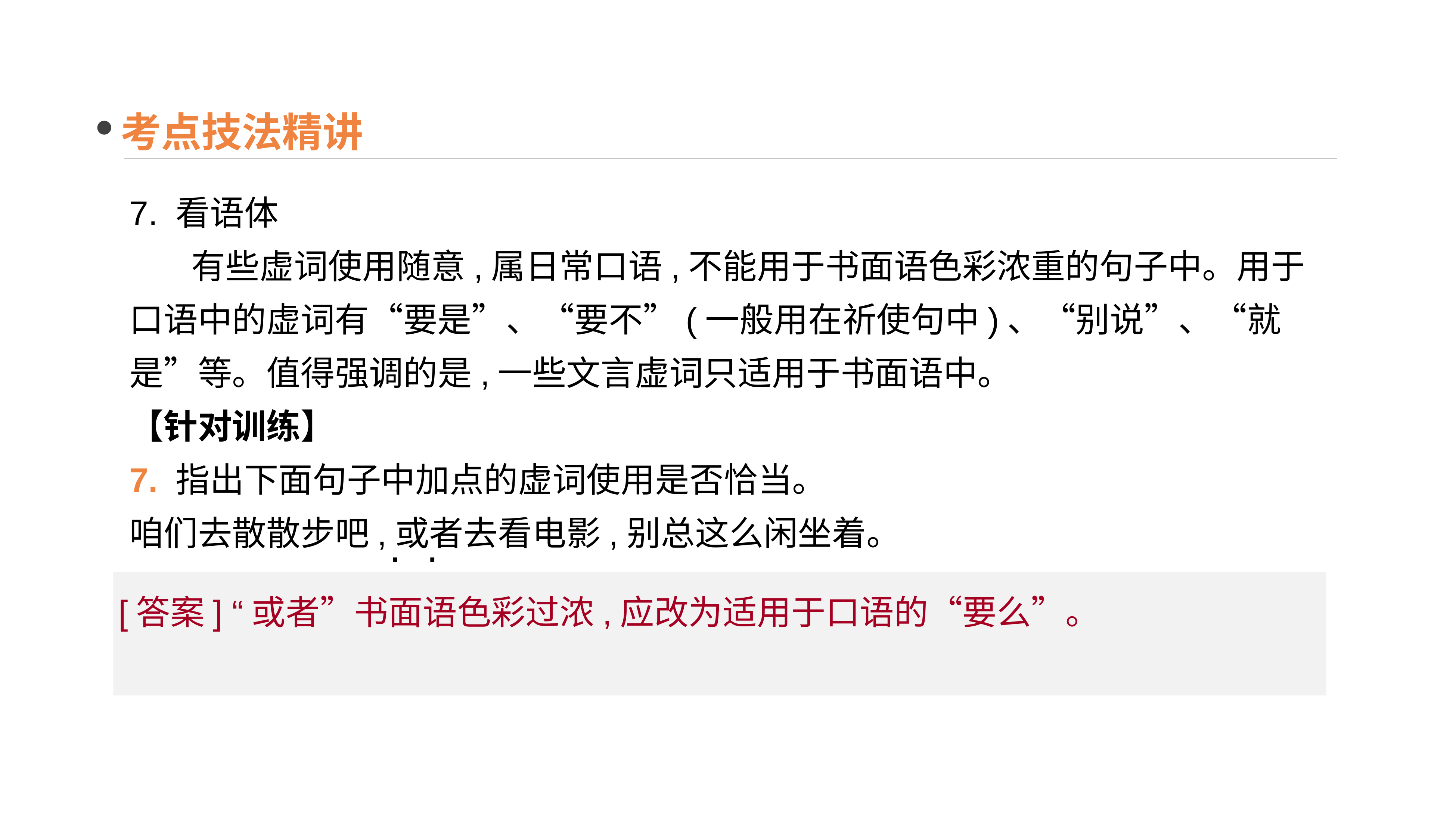

考点技法精讲

7. 看语体
       有些虚词使用随意,属日常口语,不能用于书面语色彩浓重的句子中。用于口语中的虚词有“要是”、“要不”(一般用在祈使句中)、“别说”、“就是”等。值得强调的是,一些文言虚词只适用于书面语中。
【针对训练】
7. 指出下面句子中加点的虚词使用是否恰当。
咱们去散散步吧,或者去看电影,别总这么闲坐着。

·  ·

[答案] “或者”书面语色彩过浓,应改为适用于口语的“要么”。